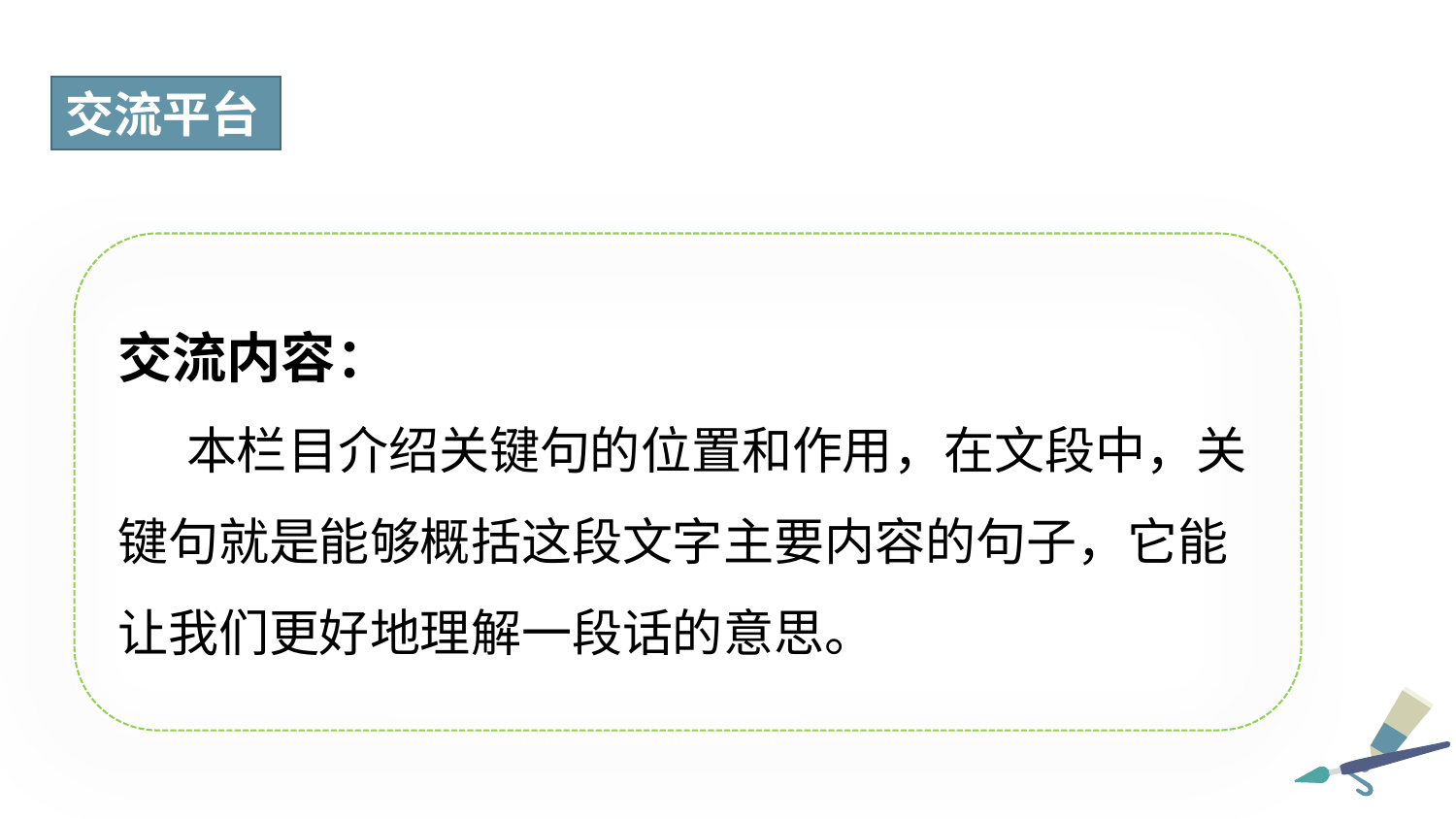

交流平台

交流内容：
     本栏目介绍关键句的位置和作用，在文段中，关键句就是能够概括这段文字主要内容的句子，它能让我们更好地理解一段话的意思。